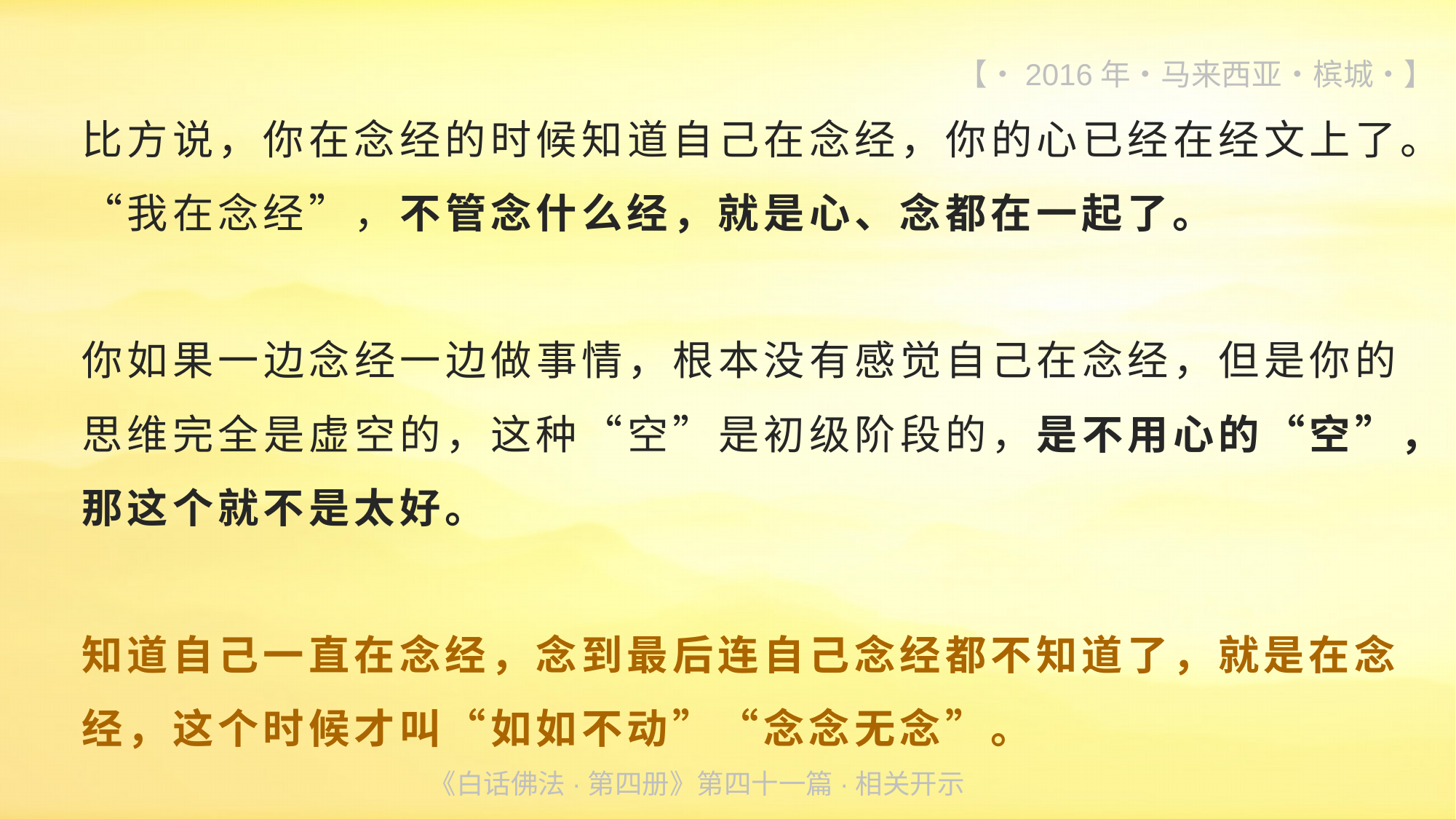

【•2016年•马来西亚•槟城•】
比方说，你在念经的时候知道自己在念经，你的心已经在经文上了。“我在念经”，不管念什么经，就是心、念都在一起了。

你如果一边念经一边做事情，根本没有感觉自己在念经，但是你的思维完全是虚空的，这种“空”是初级阶段的，是不用心的“空”，那这个就不是太好。

知道自己一直在念经，念到最后连自己念经都不知道了，就是在念经，这个时候才叫“如如不动”“念念无念”。
《白话佛法·第四册》第四十一篇·相关开示